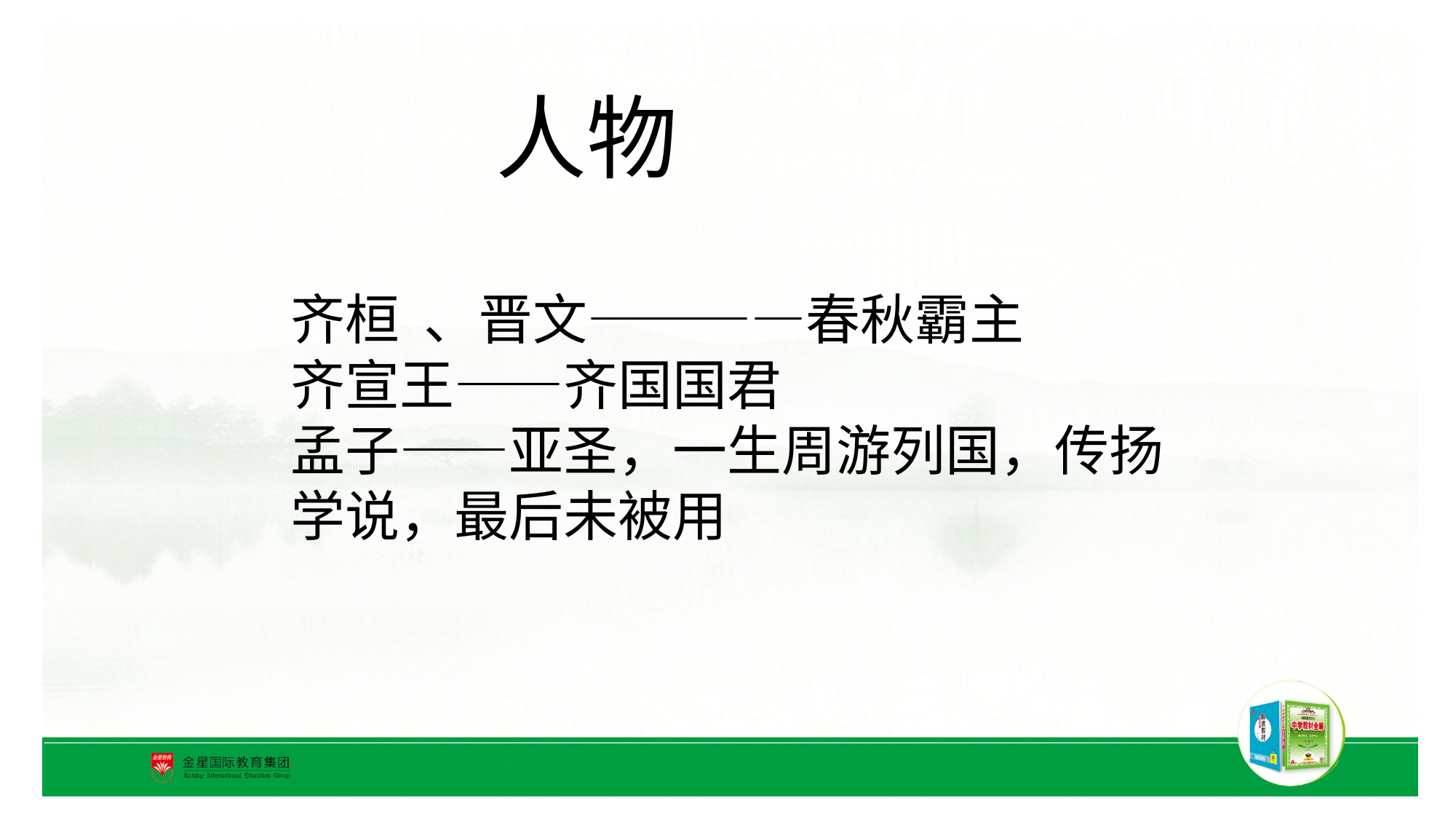

人物
齐桓  、晋文————春秋霸主
齐宣王——齐国国君
孟子——亚圣，一生周游列国，传扬学说，最后未被用